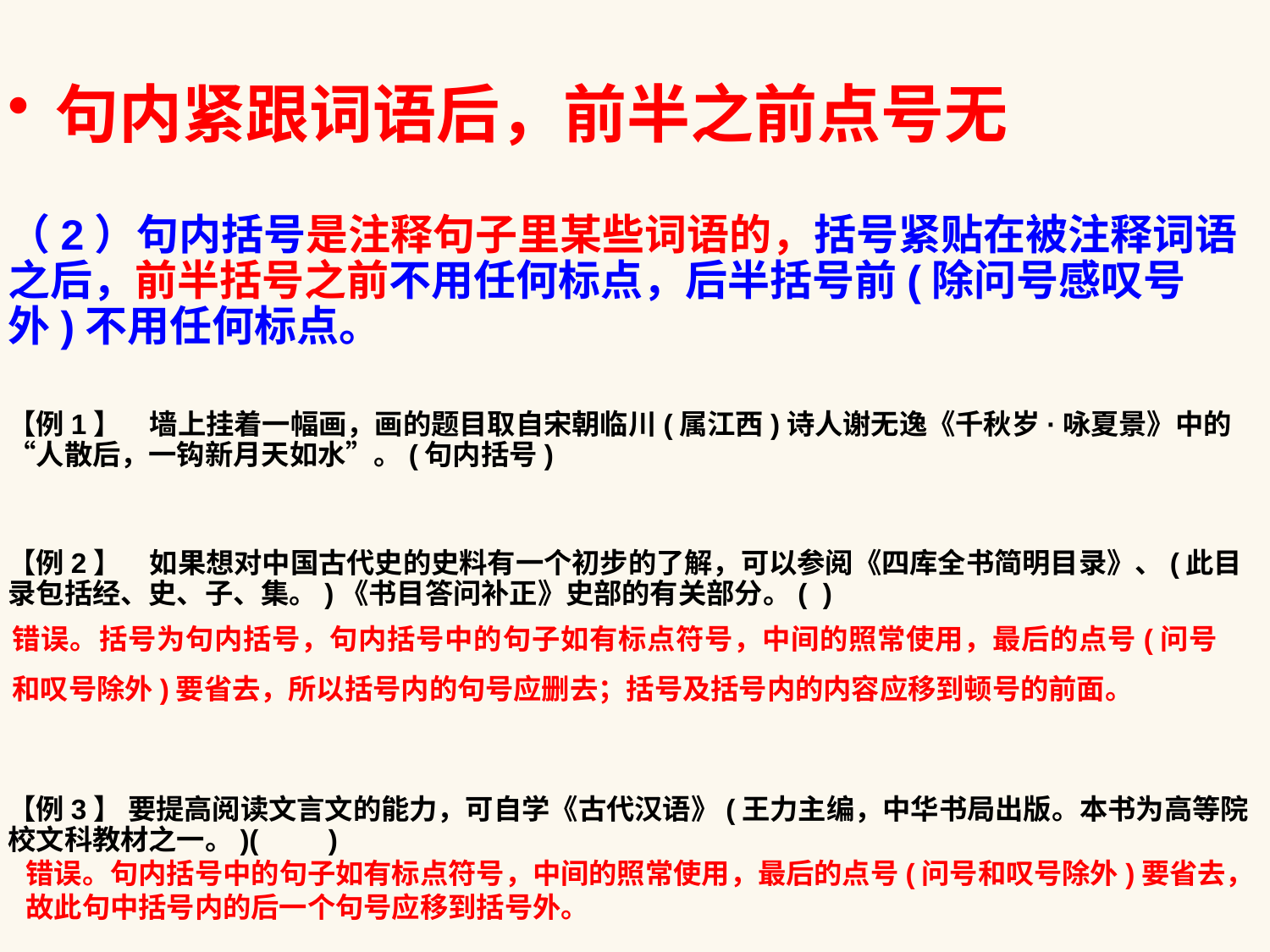

句内紧跟词语后，前半之前点号无

（2）句内括号是注释句子里某些词语的，括号紧贴在被注释词语之后，前半括号之前不用任何标点，后半括号前(除问号感叹号外)不用任何标点。

【例1】　墙上挂着一幅画，画的题目取自宋朝临川(属江西)诗人谢无逸《千秋岁·咏夏景》中的“人散后，一钩新月天如水”。(句内括号)

【例2】　如果想对中国古代史的史料有一个初步的了解，可以参阅《四库全书简明目录》、(此目录包括经、史、子、集。)《书目答问补正》史部的有关部分。(  )

【例3】 要提高阅读文言文的能力，可自学《古代汉语》(王力主编，中华书局出版。本书为高等院校文科教材之一。)(　　)

错误。括号为句内括号，句内括号中的句子如有标点符号，中间的照常使用，最后的点号(问号和叹号除外)要省去，所以括号内的句号应删去；括号及括号内的内容应移到顿号的前面。
错误。句内括号中的句子如有标点符号，中间的照常使用，最后的点号(问号和叹号除外)要省去，故此句中括号内的后一个句号应移到括号外。